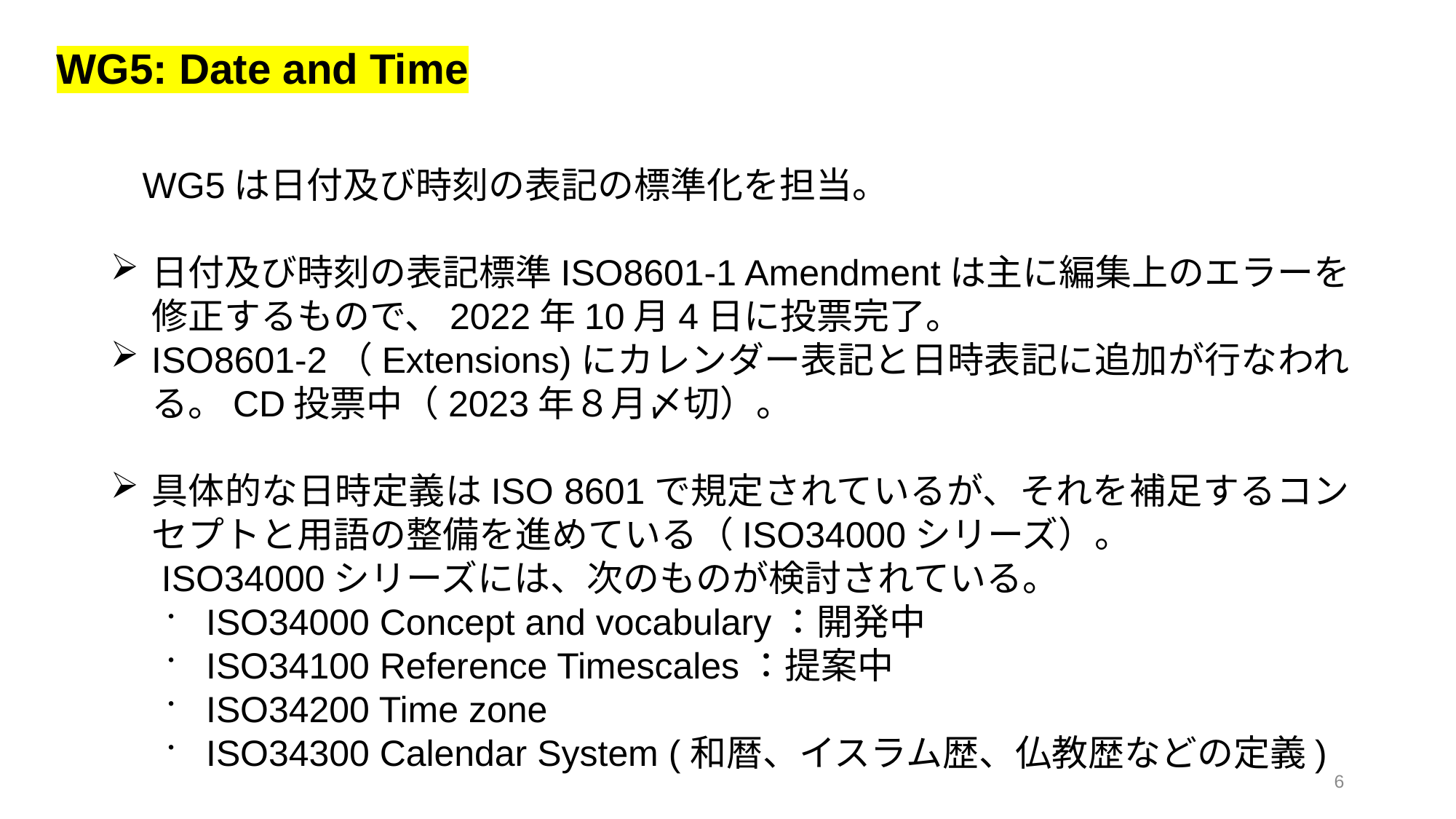

WG5: Date and Time
WG5は日付及び時刻の表記の標準化を担当。

日付及び時刻の表記標準ISO8601-1 Amendmentは主に編集上のエラーを修正するもので、2022年10月4日に投票完了。
ISO8601-2（Extensions)にカレンダー表記と日時表記に追加が行なわれる。CD投票中（2023年８月〆切）。

具体的な日時定義はISO 8601で規定されているが、それを補足するコンセプトと用語の整備を進めている（ISO34000シリーズ）。
     ISO34000シリーズには、次のものが検討されている。
ISO34000 Concept and vocabulary：開発中
ISO34100 Reference Timescales：提案中
ISO34200 Time zone
ISO34300 Calendar System (和暦、イスラム歴、仏教歴などの定義)

6